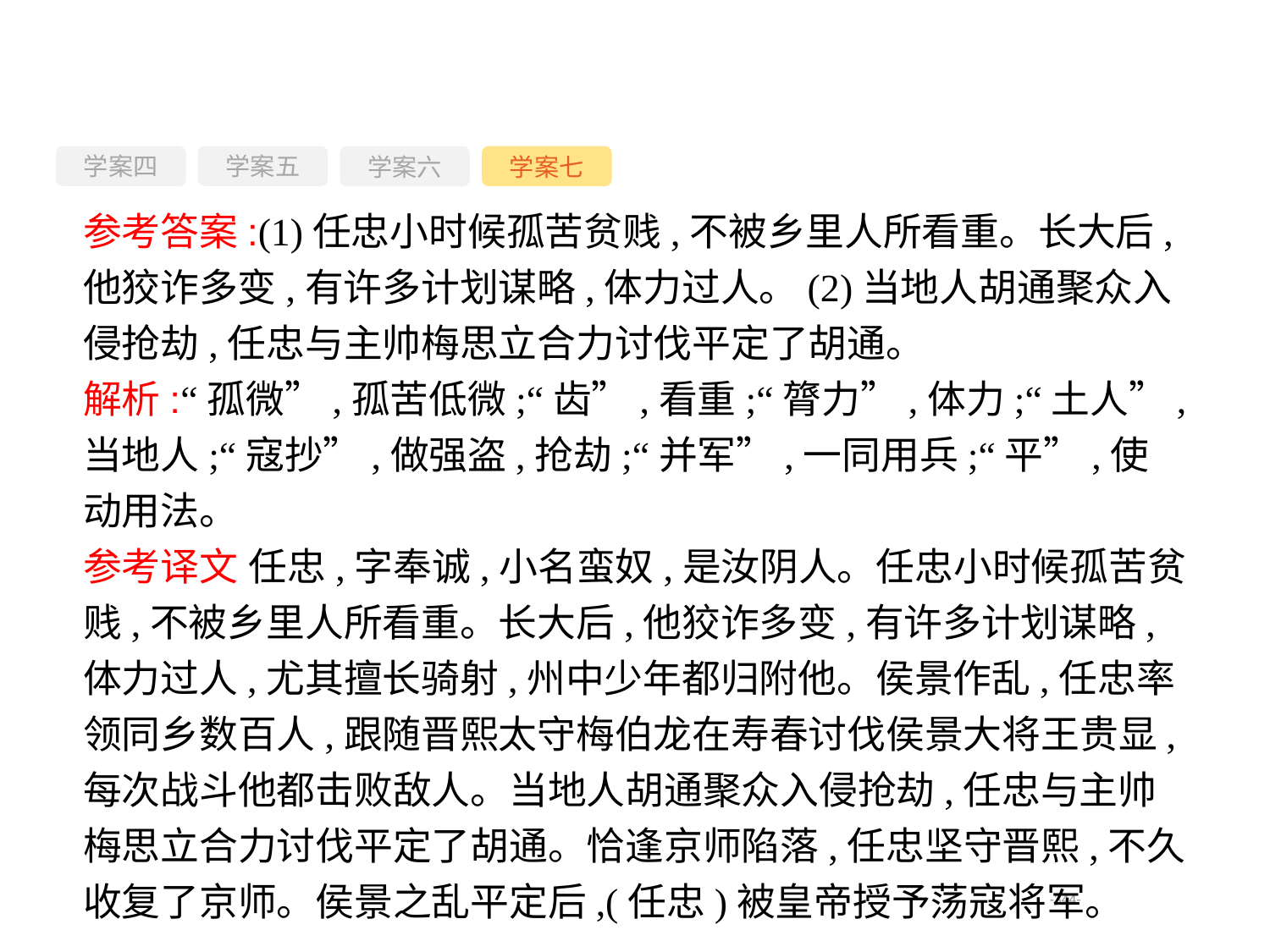

学案四
学案六
学案七
学案五
参考答案:(1)任忠小时候孤苦贫贱,不被乡里人所看重。长大后,他狡诈多变,有许多计划谋略,体力过人。(2)当地人胡通聚众入侵抢劫,任忠与主帅梅思立合力讨伐平定了胡通。
解析:“孤微”,孤苦低微;“齿”,看重;“膂力”,体力;“土人”,当地人;“寇抄”,做强盗,抢劫;“并军”,一同用兵;“平”,使动用法。
参考译文 任忠,字奉诚,小名蛮奴,是汝阴人。任忠小时候孤苦贫贱,不被乡里人所看重。长大后,他狡诈多变,有许多计划谋略,体力过人,尤其擅长骑射,州中少年都归附他。侯景作乱,任忠率领同乡数百人,跟随晋熙太守梅伯龙在寿春讨伐侯景大将王贵显,每次战斗他都击败敌人。当地人胡通聚众入侵抢劫,任忠与主帅梅思立合力讨伐平定了胡通。恰逢京师陷落,任忠坚守晋熙,不久收复了京师。侯景之乱平定后,(任忠)被皇帝授予荡寇将军。
-344-